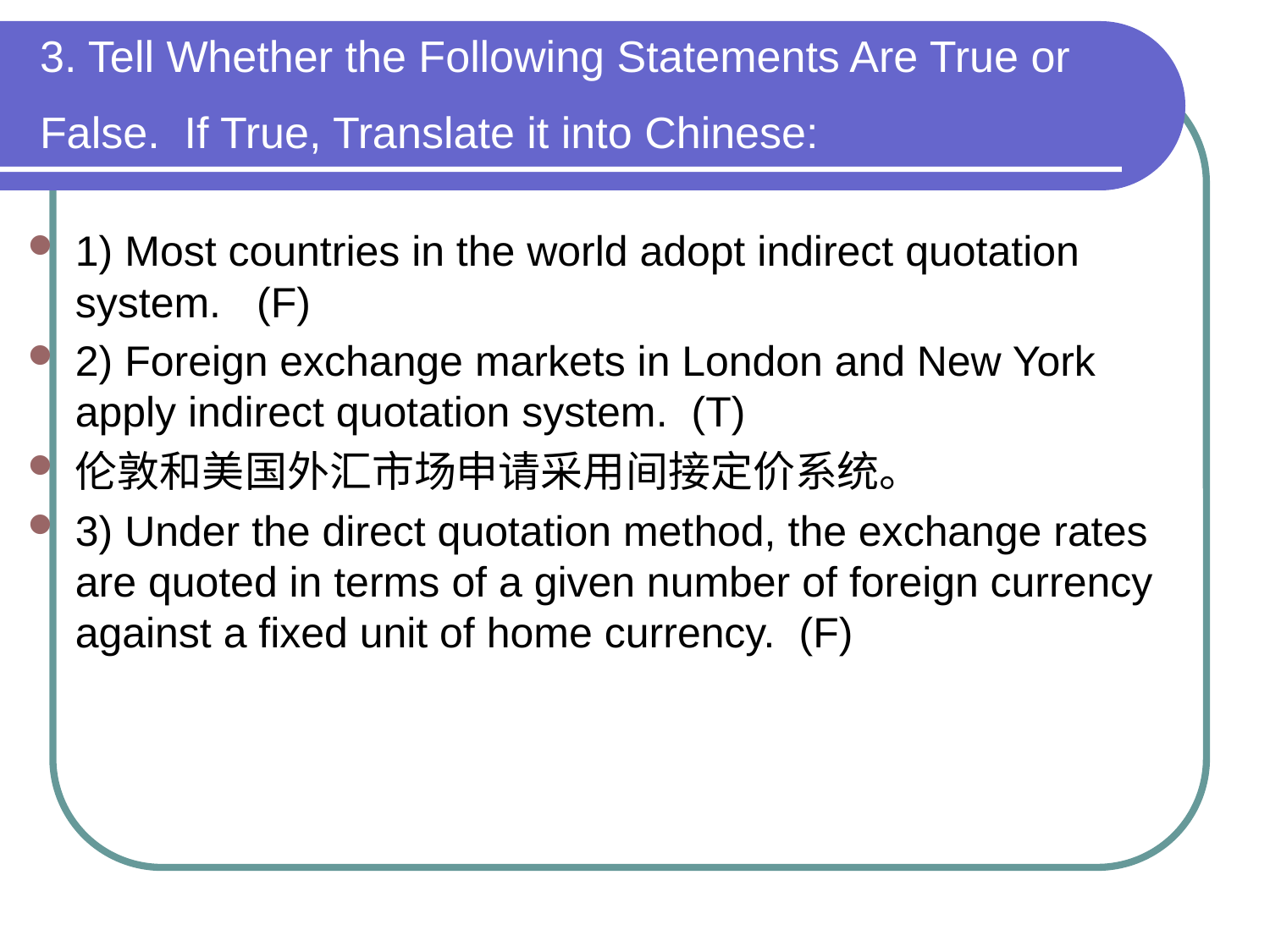

# 3. Tell Whether the Following Statements Are True or False.  If True, Translate it into Chinese:

1) Most countries in the world adopt indirect quotation system.   (F)
2) Foreign exchange markets in London and New York apply indirect quotation system.  (T)
伦敦和美国外汇市场申请采用间接定价系统。
3) Under the direct quotation method, the exchange rates are quoted in terms of a given number of foreign currency against a fixed unit of home currency.  (F)